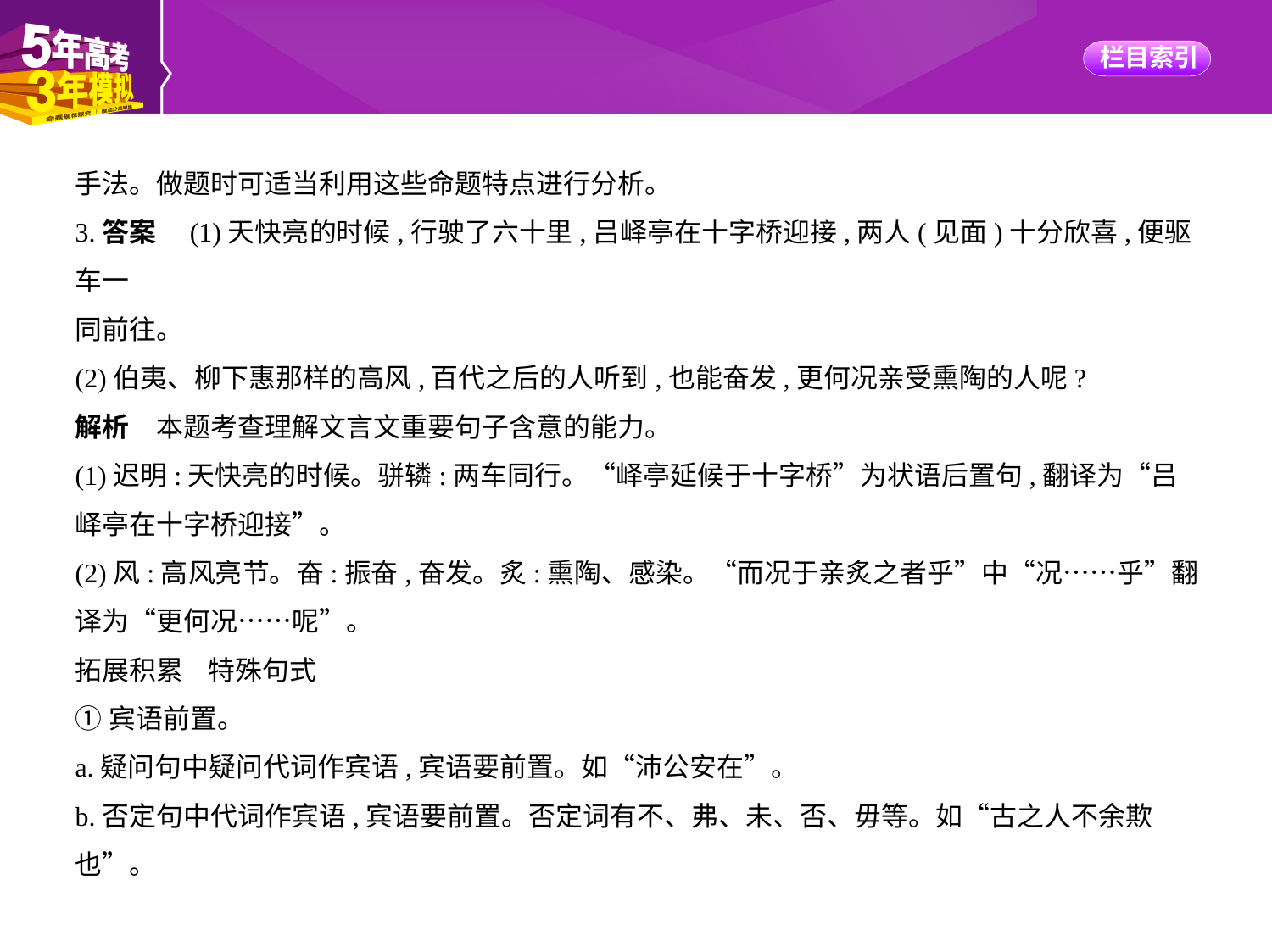

手法。做题时可适当利用这些命题特点进行分析。
3.答案　(1)天快亮的时候,行驶了六十里,吕峄亭在十字桥迎接,两人(见面)十分欣喜,便驱车一
同前往。
(2)伯夷、柳下惠那样的高风,百代之后的人听到,也能奋发,更何况亲受熏陶的人呢?
解析　本题考查理解文言文重要句子含意的能力。
(1)迟明:天快亮的时候。骈辚:两车同行。“峄亭延候于十字桥”为状语后置句,翻译为“吕
峄亭在十字桥迎接”。
(2)风:高风亮节。奋:振奋,奋发。炙:熏陶、感染。“而况于亲炙之者乎”中“况……乎”翻
译为“更何况……呢”。
拓展积累    特殊句式
①宾语前置。
a.疑问句中疑问代词作宾语,宾语要前置。如“沛公安在”。
b.否定句中代词作宾语,宾语要前置。否定词有不、弗、未、否、毋等。如“古之人不余欺
也”。